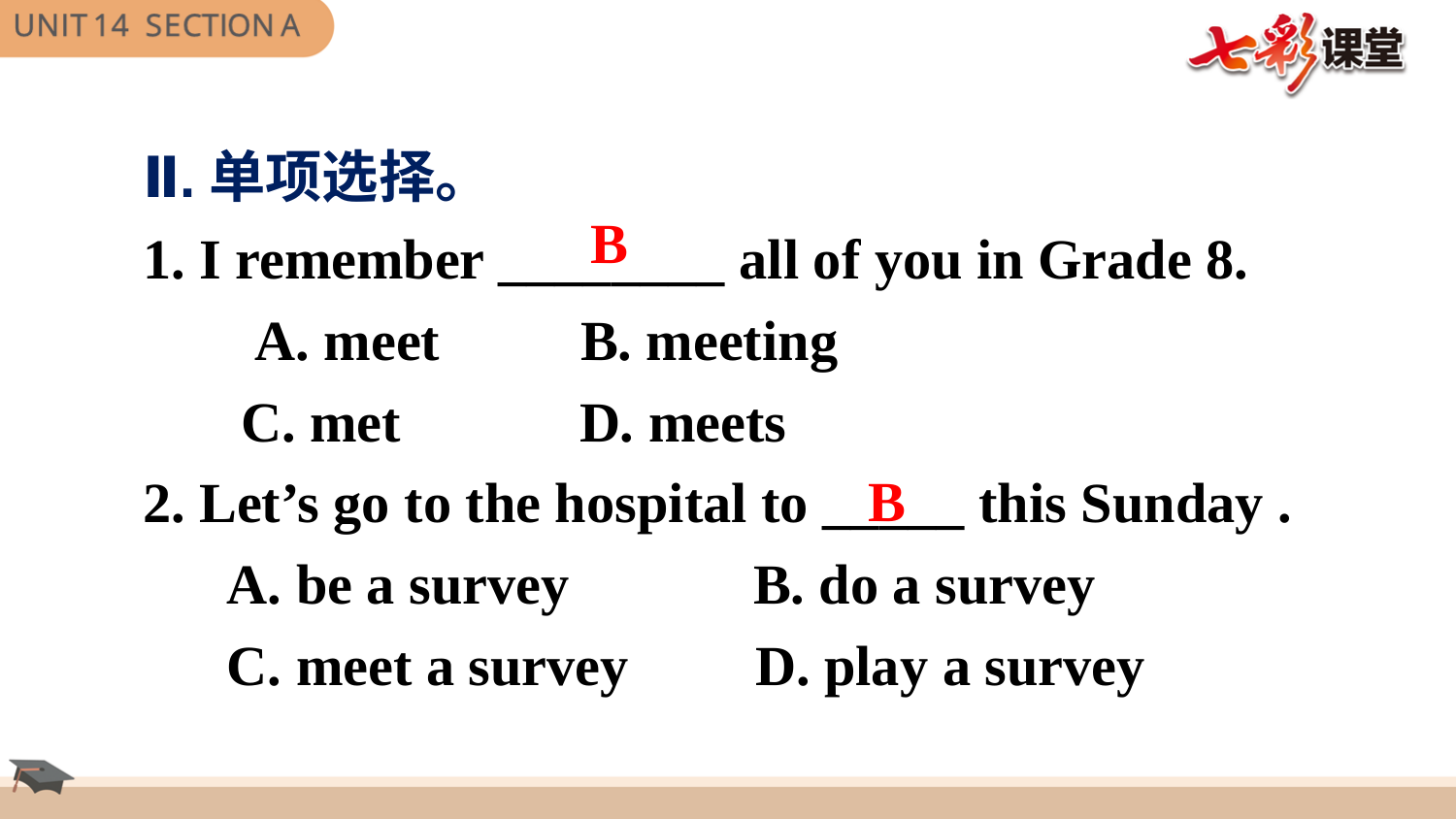

Ⅱ.单项选择。
1. I remember ________ all of you in Grade 8.
        A. meet          B. meeting
       C. met      	D. meets
2. Let’s go to the hospital to _____ this Sunday .
      A. be a survey      	  B. do a survey
      C. meet a survey         D. play a survey

B
B